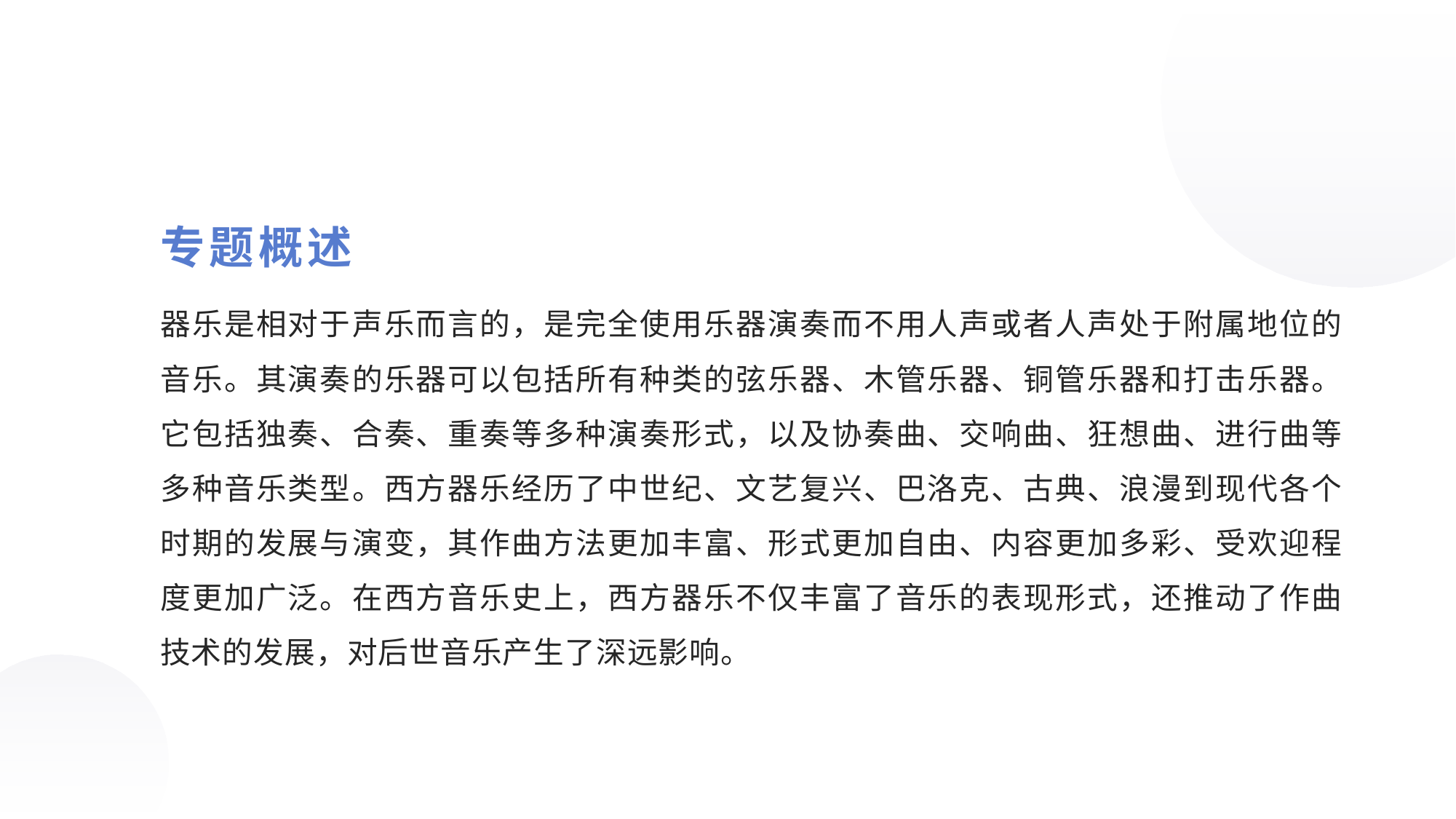

专题概述
器乐是相对于声乐而言的，是完全使用乐器演奏而不用人声或者人声处于附属地位的音乐。其演奏的乐器可以包括所有种类的弦乐器、木管乐器、铜管乐器和打击乐器。它包括独奏、合奏、重奏等多种演奏形式，以及协奏曲、交响曲、狂想曲、进行曲等多种音乐类型。西方器乐经历了中世纪、文艺复兴、巴洛克、古典、浪漫到现代各个时期的发展与演变，其作曲方法更加丰富、形式更加自由、内容更加多彩、受欢迎程度更加广泛。在西方音乐史上，西方器乐不仅丰富了音乐的表现形式，还推动了作曲技术的发展，对后世音乐产生了深远影响。